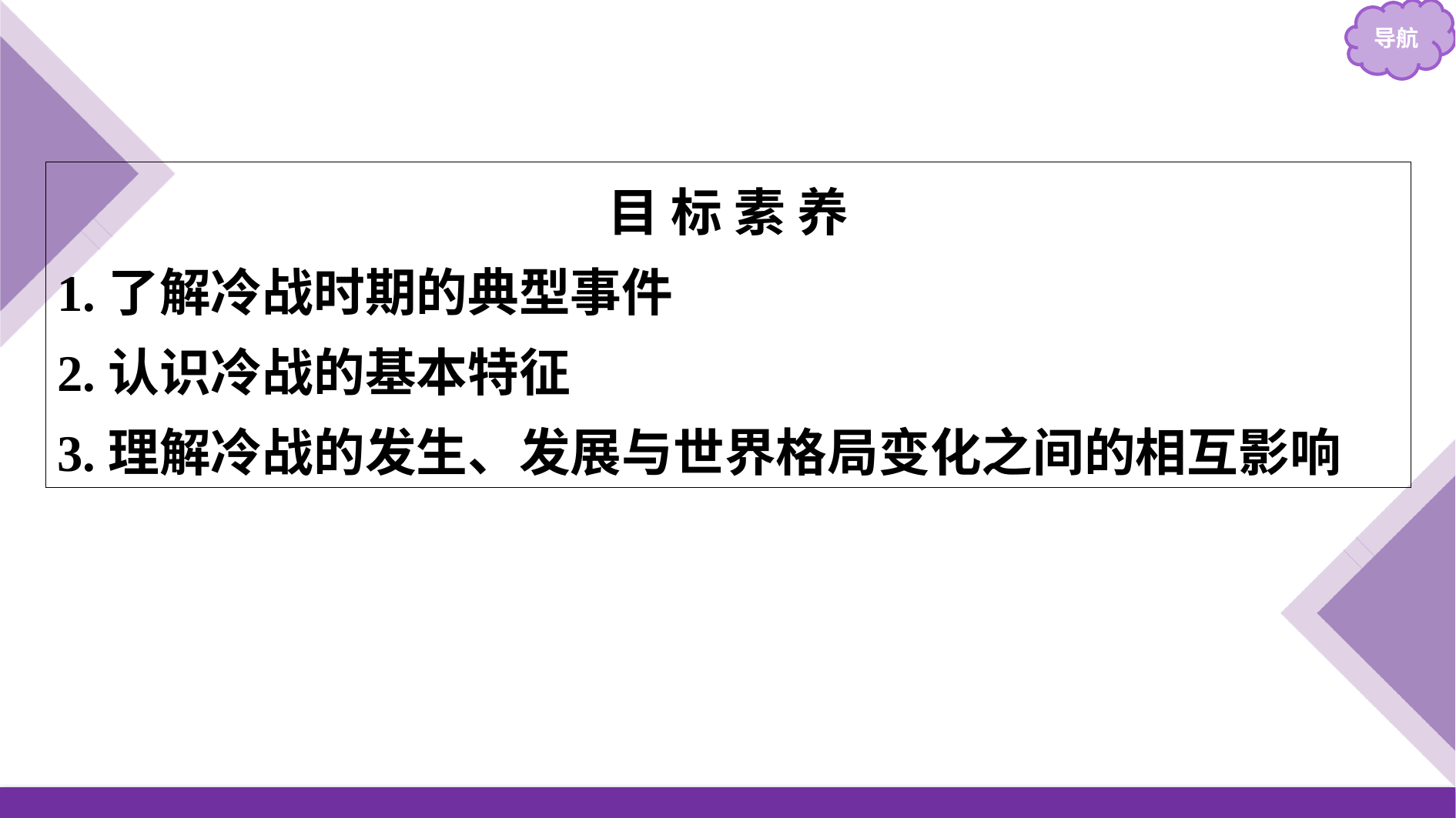

目 标 素 养
1.了解冷战时期的典型事件
2.认识冷战的基本特征
3.理解冷战的发生、发展与世界格局变化之间的相互影响